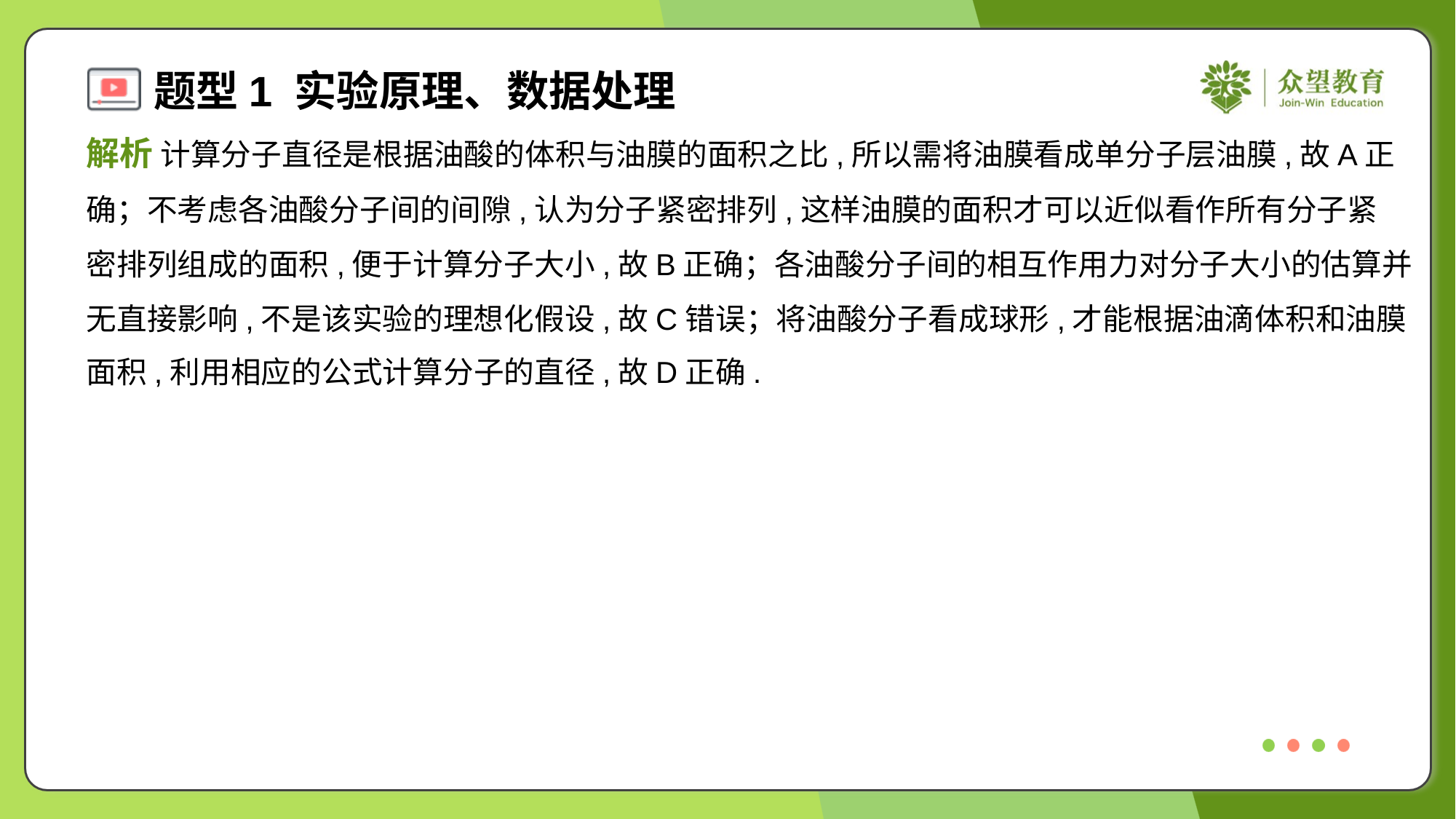

解析 计算分子直径是根据油酸的体积与油膜的面积之比,所以需将油膜看成单分子层油膜,故A正
确；不考虑各油酸分子间的间隙,认为分子紧密排列,这样油膜的面积才可以近似看作所有分子紧
密排列组成的面积,便于计算分子大小,故B正确；各油酸分子间的相互作用力对分子大小的估算并
无直接影响,不是该实验的理想化假设,故C错误；将油酸分子看成球形,才能根据油滴体积和油膜
面积,利用相应的公式计算分子的直径,故D正确.